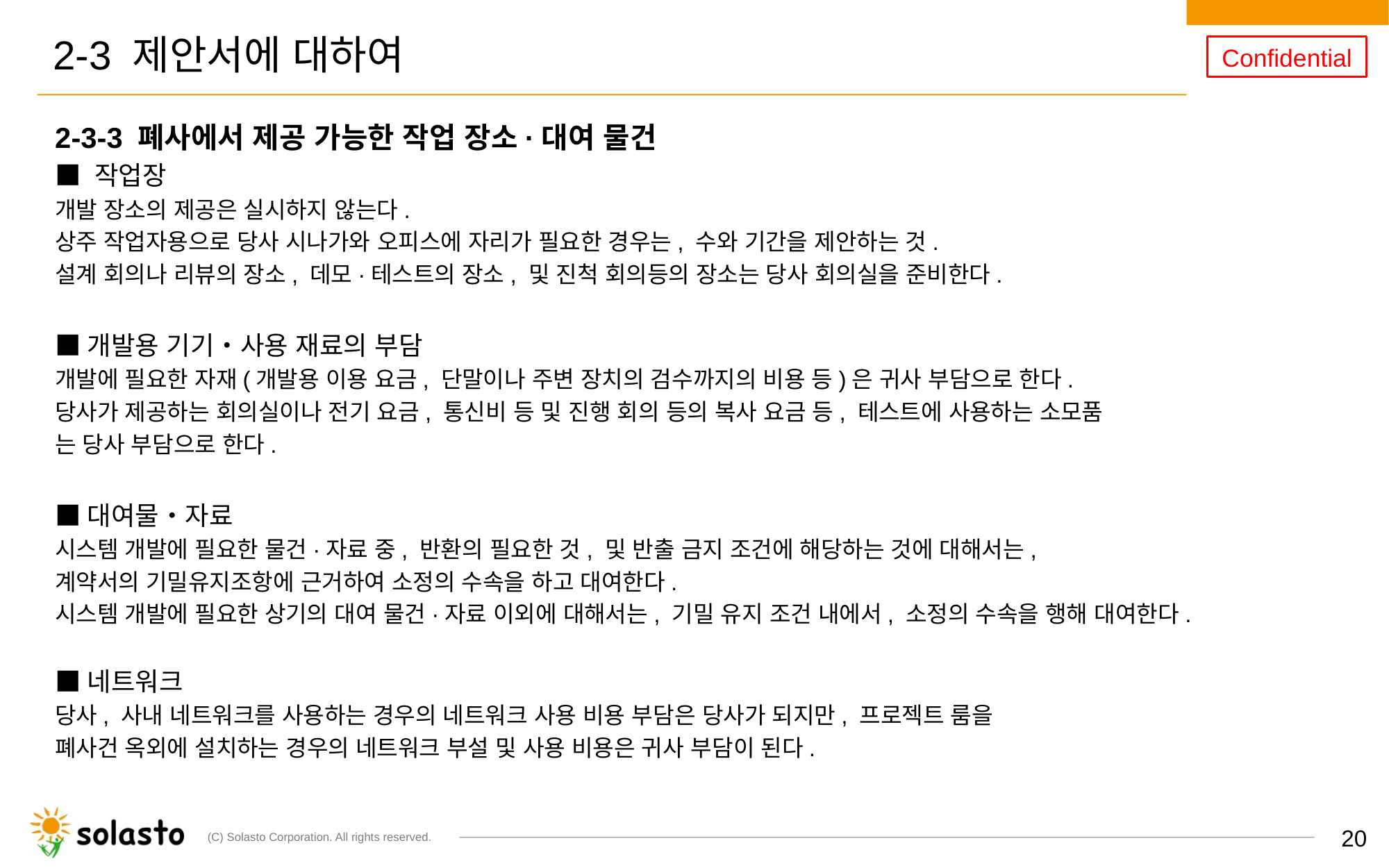

# 2-3 제안서에 대하여
2-3-3 폐사에서 제공 가능한 작업 장소·대여 물건
■ 작업장
개발 장소의 제공은 실시하지 않는다.
상주 작업자용으로 당사 시나가와 오피스에 자리가 필요한 경우는, 수와 기간을 제안하는 것.
설계 회의나 리뷰의 장소, 데모·테스트의 장소, 및 진척 회의등의 장소는 당사 회의실을 준비한다.

■개발용 기기・사용 재료의 부담
개발에 필요한 자재(개발용 이용 요금, 단말이나 주변 장치의 검수까지의 비용 등)은 귀사 부담으로 한다.
당사가 제공하는 회의실이나 전기 요금, 통신비 등 및 진행 회의 등의 복사 요금 등, 테스트에 사용하는 소모품
는 당사 부담으로 한다.

■대여물・자료
시스템 개발에 필요한 물건·자료 중, 반환의 필요한 것, 및 반출 금지 조건에 해당하는 것에 대해서는,
계약서의 기밀유지조항에 근거하여 소정의 수속을 하고 대여한다.
시스템 개발에 필요한 상기의 대여 물건·자료 이외에 대해서는, 기밀 유지 조건 내에서, 소정의 수속을 행해 대여한다.

■네트워크
당사, 사내 네트워크를 사용하는 경우의 네트워크 사용 비용 부담은 당사가 되지만, 프로젝트 룸을
폐사건 옥외에 설치하는 경우의 네트워크 부설 및 사용 비용은 귀사 부담이 된다.